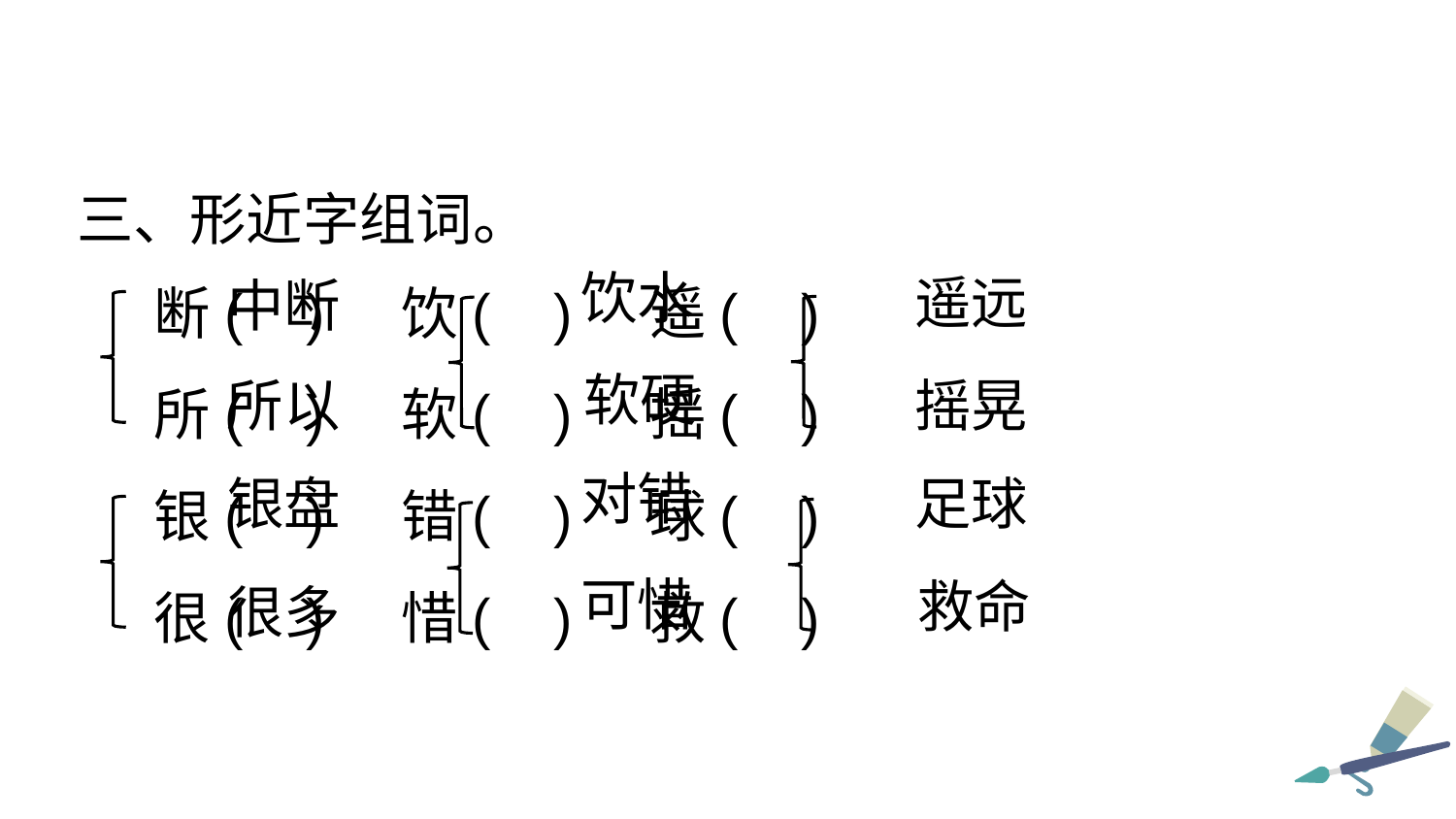

三、形近字组词。
断(    )    饮(    )    遥(    )
所(    )    软(    )    摇(    )
银(    )    错(    )    球(    )
很(    )    惜(    )    救(    )
饮水
遥远
中断

软硬
摇晃
所以
对错
银盘
足球

可惜
救命
很多